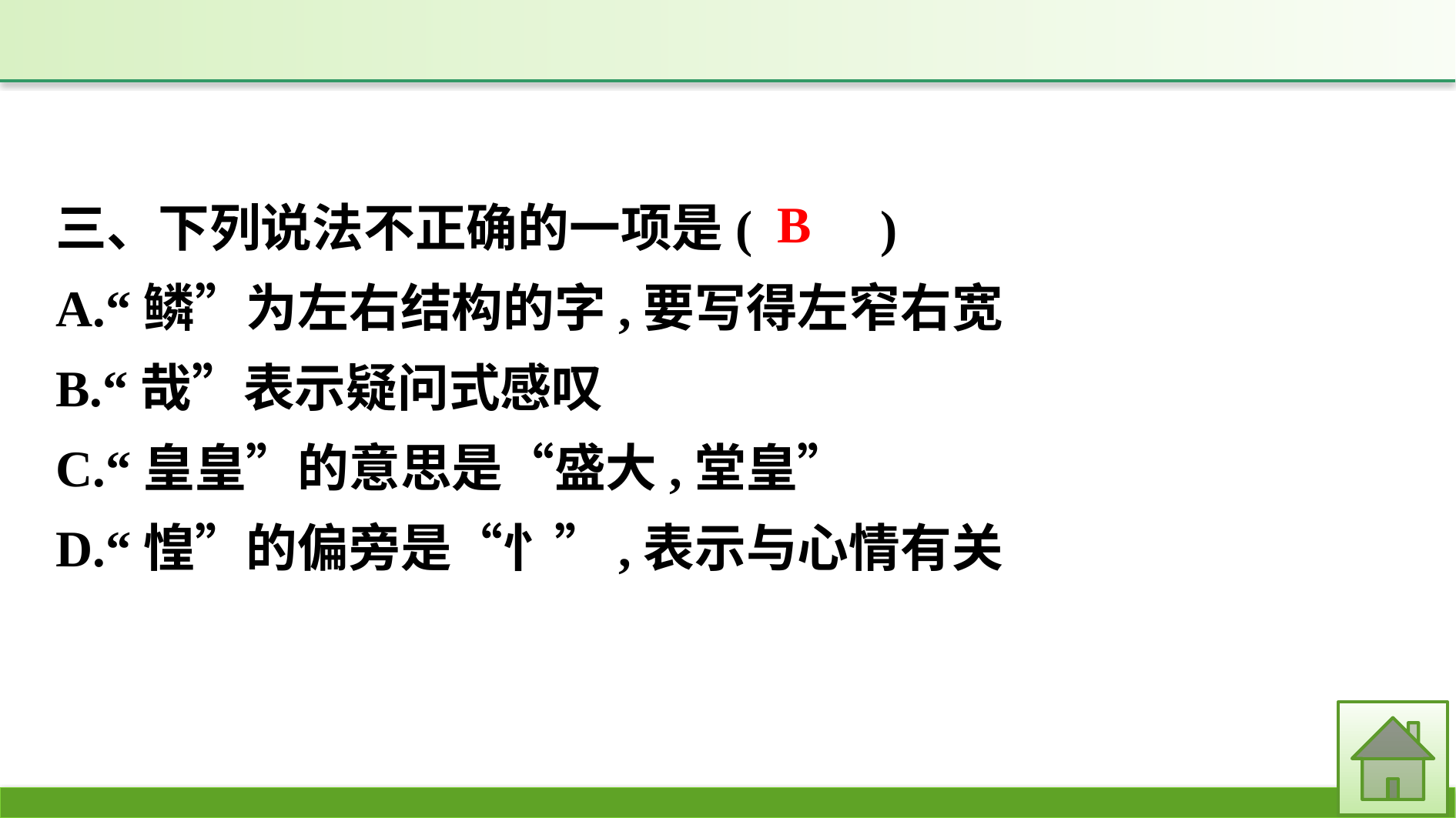

三、下列说法不正确的一项是(　　)
A.“鳞”为左右结构的字,要写得左窄右宽
B.“哉”表示疑问式感叹
C.“皇皇”的意思是“盛大,堂皇”
D.“惶”的偏旁是“忄”,表示与心情有关
B